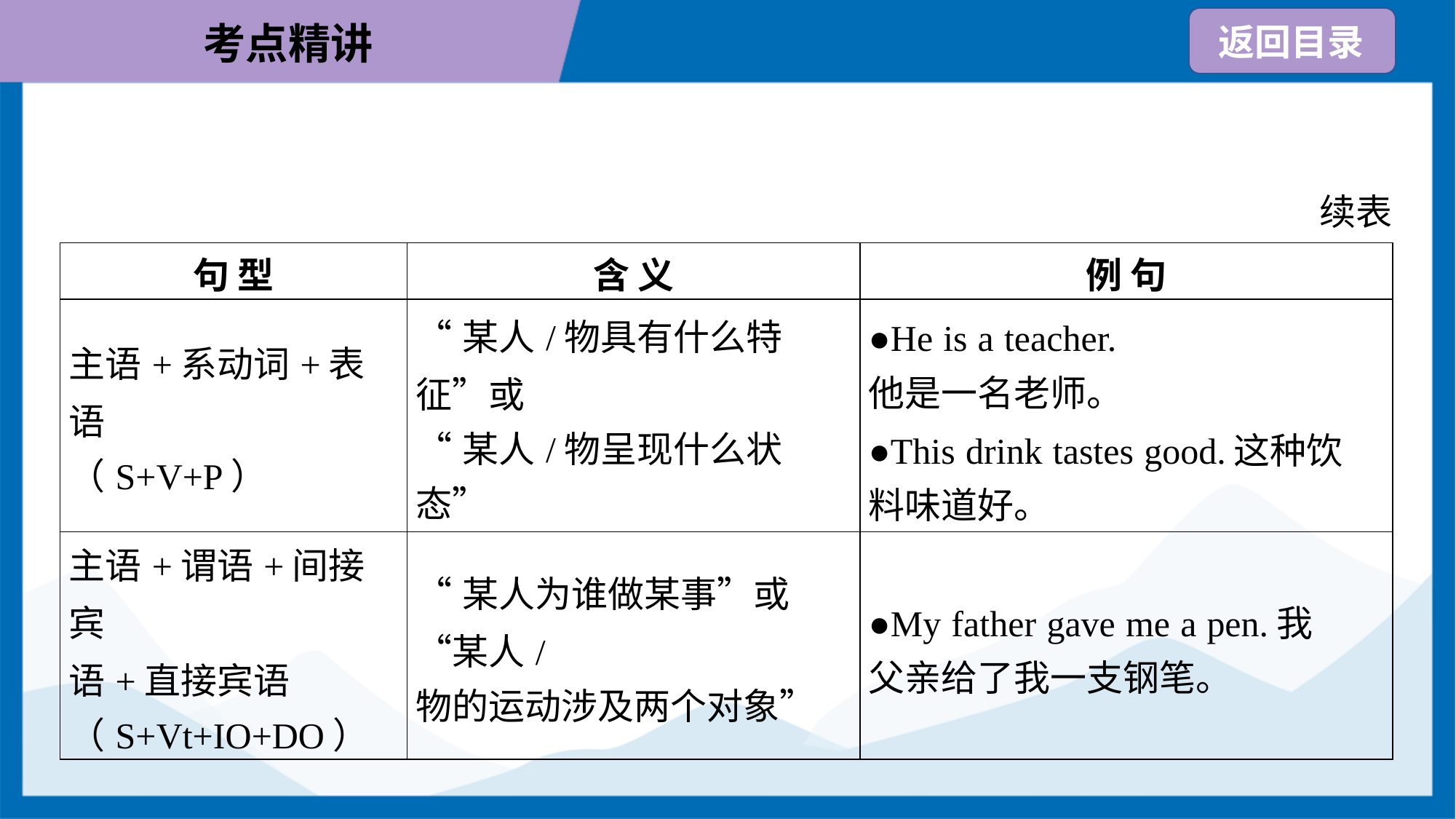

续表
| 句 型 | 含 义 | 例 句 |
| --- | --- | --- |
| 主语+系动词+表语 （S+V+P） | “某人/物具有什么特征”或 “某人/物呈现什么状态” | ●He is a teacher. 他是一名老师。 ●This drink tastes good.这种饮 料味道好。 |
| 主语+谓语+间接宾 语+直接宾语 （S+Vt+IO+DO） | “某人为谁做某事”或“某人/ 物的运动涉及两个对象” | ●My father gave me a pen.我 父亲给了我一支钢笔。 |